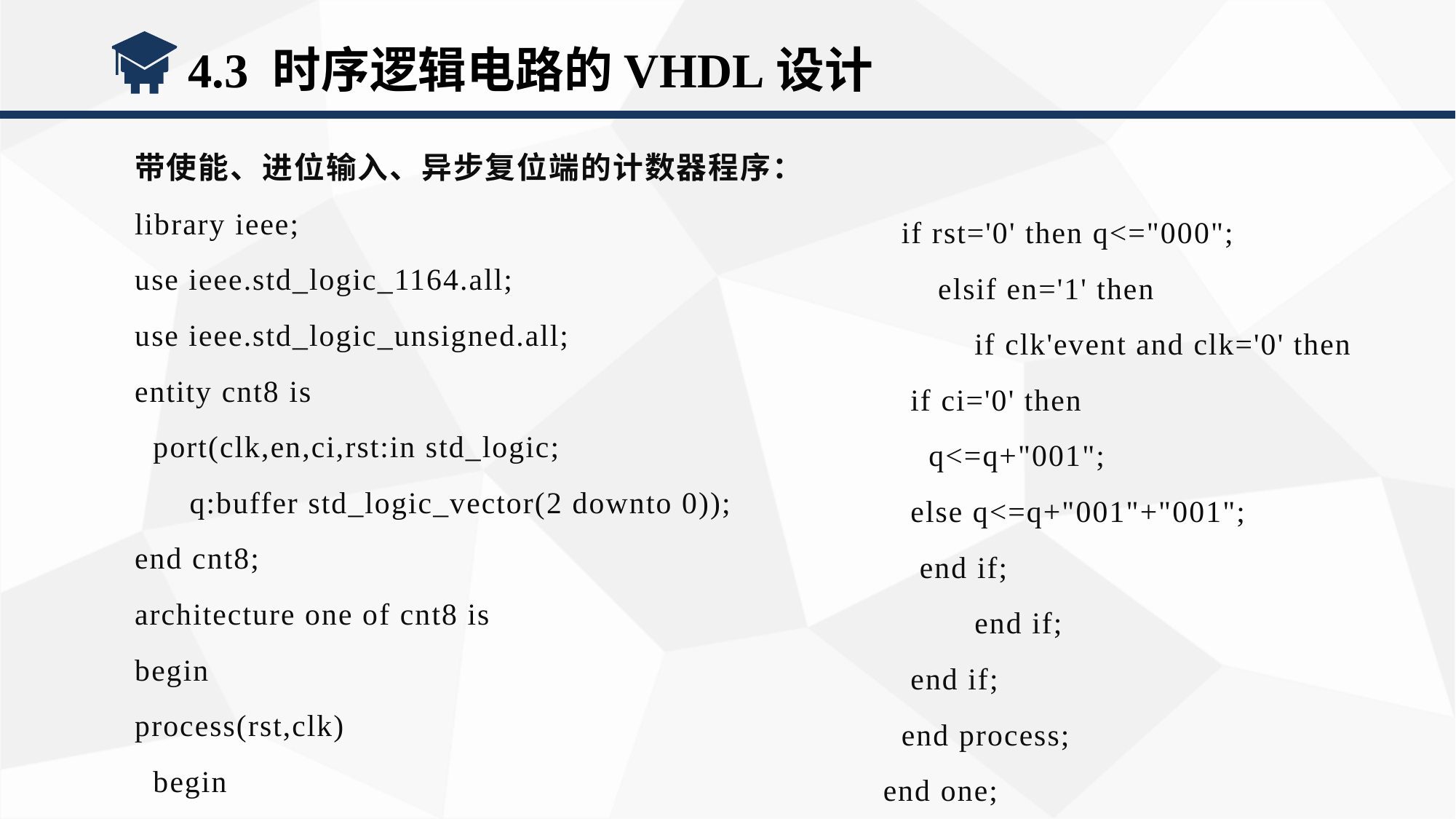

4.3 时序逻辑电路的VHDL设计

带使能、进位输入、异步复位端的计数器程序：
library ieee;
use ieee.std_logic_1164.all;
use ieee.std_logic_unsigned.all;
entity cnt8 is
  port(clk,en,ci,rst:in std_logic;
      q:buffer std_logic_vector(2 downto 0));
end cnt8;
architecture one of cnt8 is
begin
process(rst,clk)
  begin

  if rst='0' then q<="000";
      elsif en='1' then
          if clk'event and clk='0' then
   if ci='0' then
     q<=q+"001";
   else q<=q+"001"+"001";
    end if;
          end if;
   end if;
  end process;
end one;